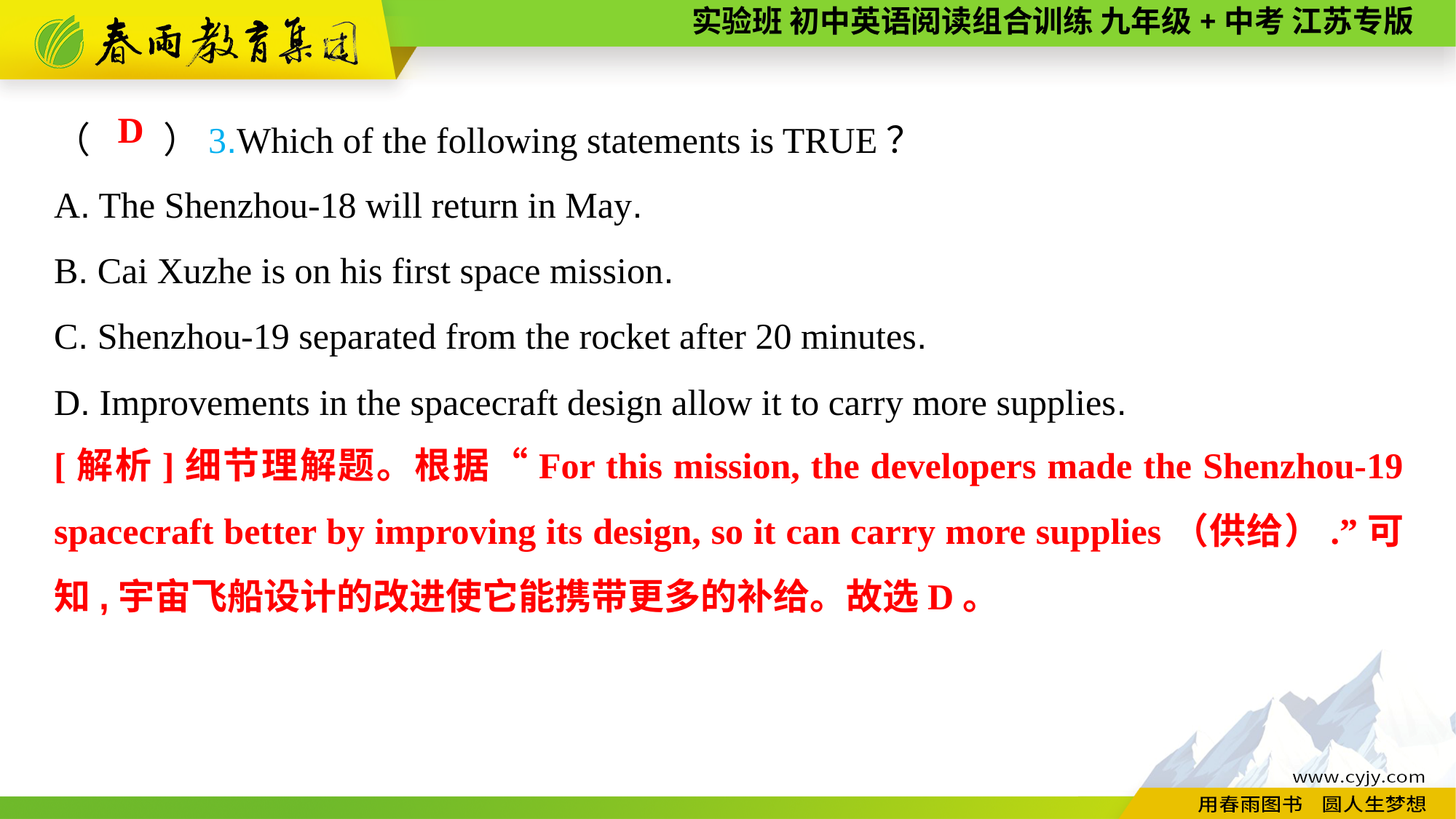

（　　）3.Which of the following statements is TRUE？
A. The Shenzhou-18 will return in May.
B. Cai Xuzhe is on his first space mission.
C. Shenzhou-19 separated from the rocket after 20 minutes.
D. Improvements in the spacecraft design allow it to carry more supplies.
D
[解析]细节理解题。根据“For this mission, the developers made the Shenzhou-19 spacecraft better by improving its design, so it can carry more supplies（供给）.”可知,宇宙飞船设计的改进使它能携带更多的补给。故选D。